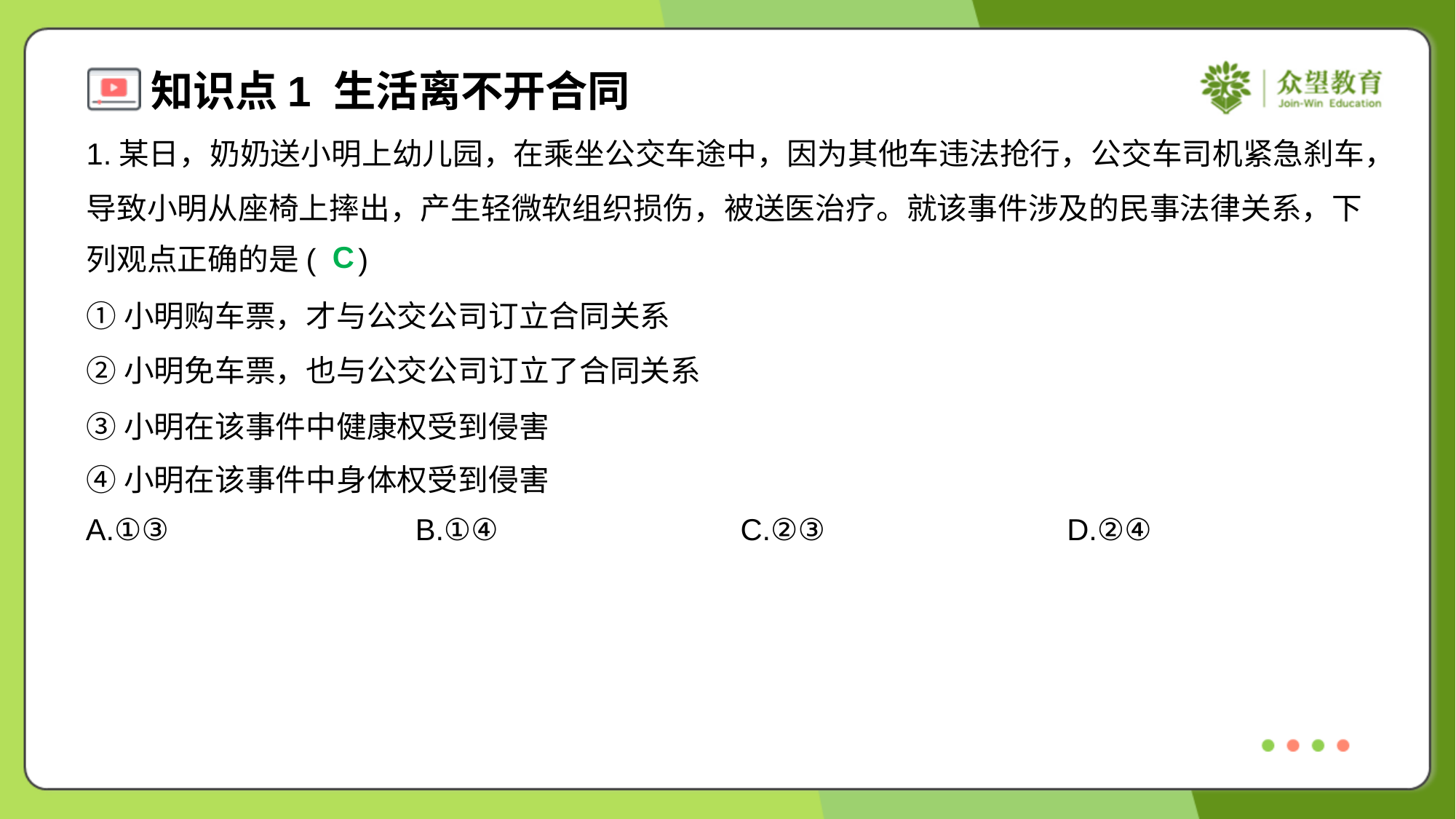

1.某日，奶奶送小明上幼儿园，在乘坐公交车途中，因为其他车违法抢行，公交车司机紧急刹车，
导致小明从座椅上摔出，产生轻微软组织损伤，被送医治疗。就该事件涉及的民事法律关系，下
列观点正确的是(     )
C
①小明购车票，才与公交公司订立合同关系
②小明免车票，也与公交公司订立了合同关系
③小明在该事件中健康权受到侵害
④小明在该事件中身体权受到侵害
A.①③	B.①④	C.②③	D.②④